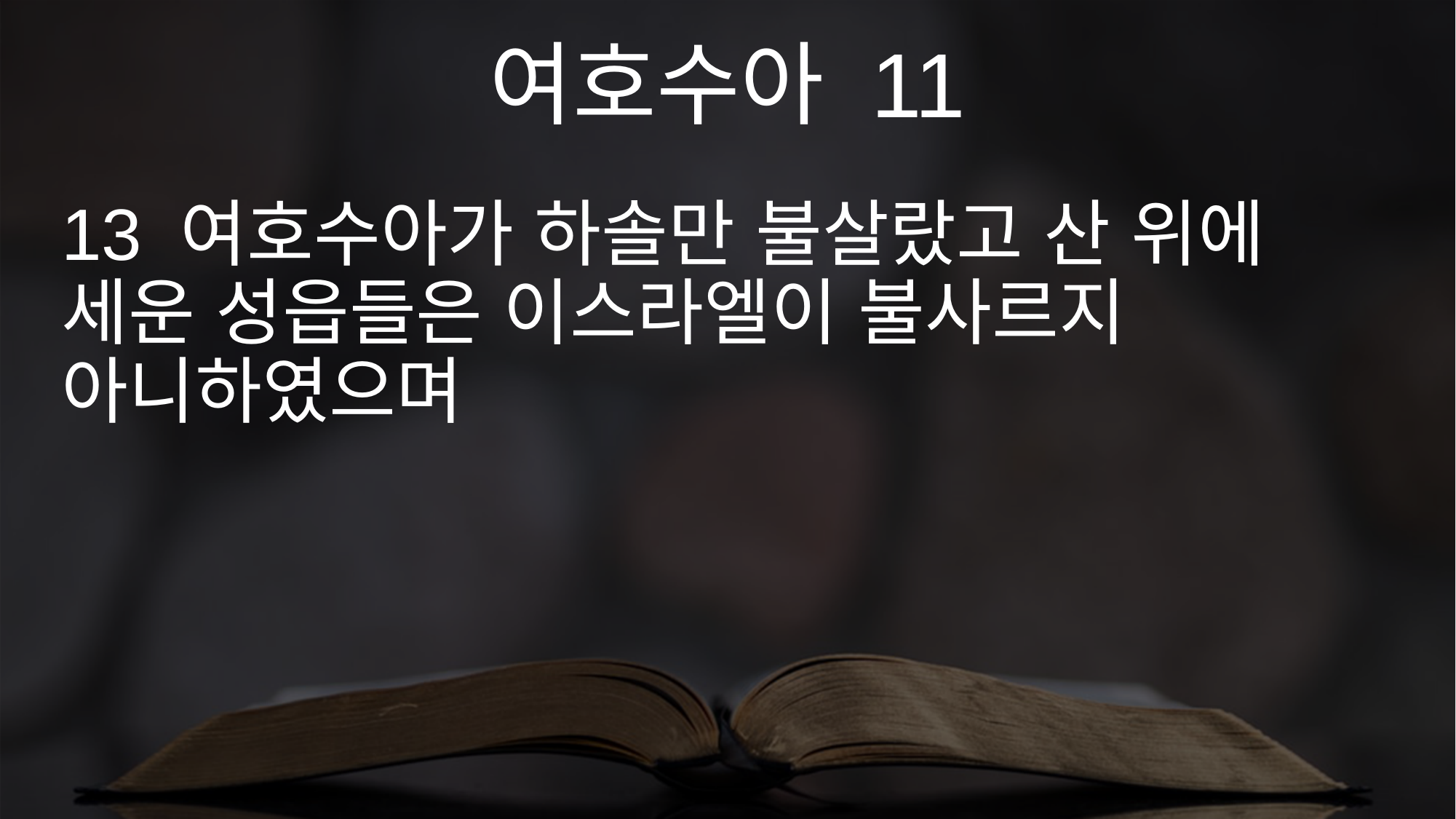

여호수아 11
13 여호수아가 하솔만 불살랐고 산 위에 세운 성읍들은 이스라엘이 불사르지 아니하였으며